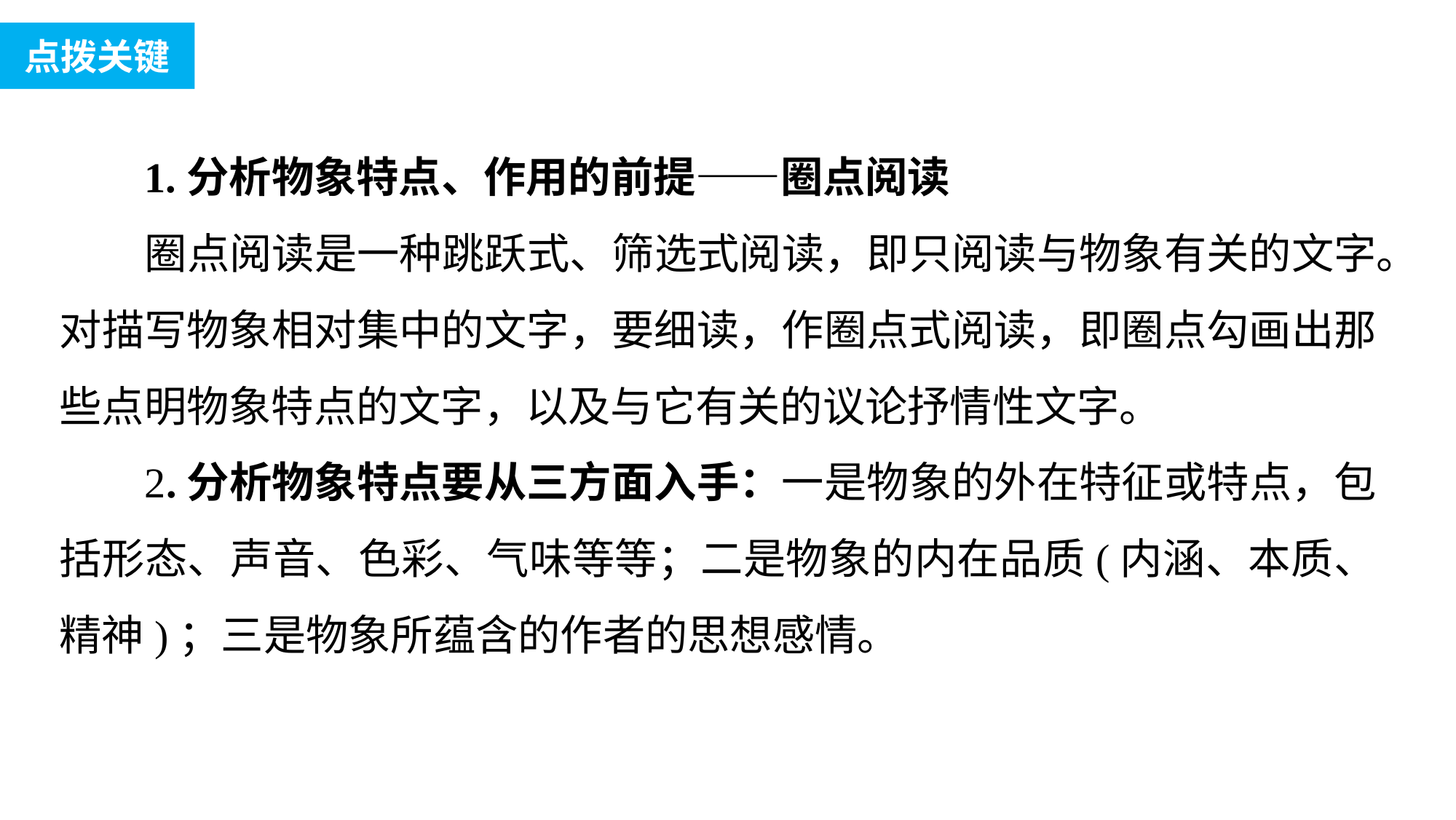

点拨关键
1.分析物象特点、作用的前提——圈点阅读
圈点阅读是一种跳跃式、筛选式阅读，即只阅读与物象有关的文字。对描写物象相对集中的文字，要细读，作圈点式阅读，即圈点勾画出那些点明物象特点的文字，以及与它有关的议论抒情性文字。
2.分析物象特点要从三方面入手：一是物象的外在特征或特点，包括形态、声音、色彩、气味等等；二是物象的内在品质(内涵、本质、精神)；三是物象所蕴含的作者的思想感情。